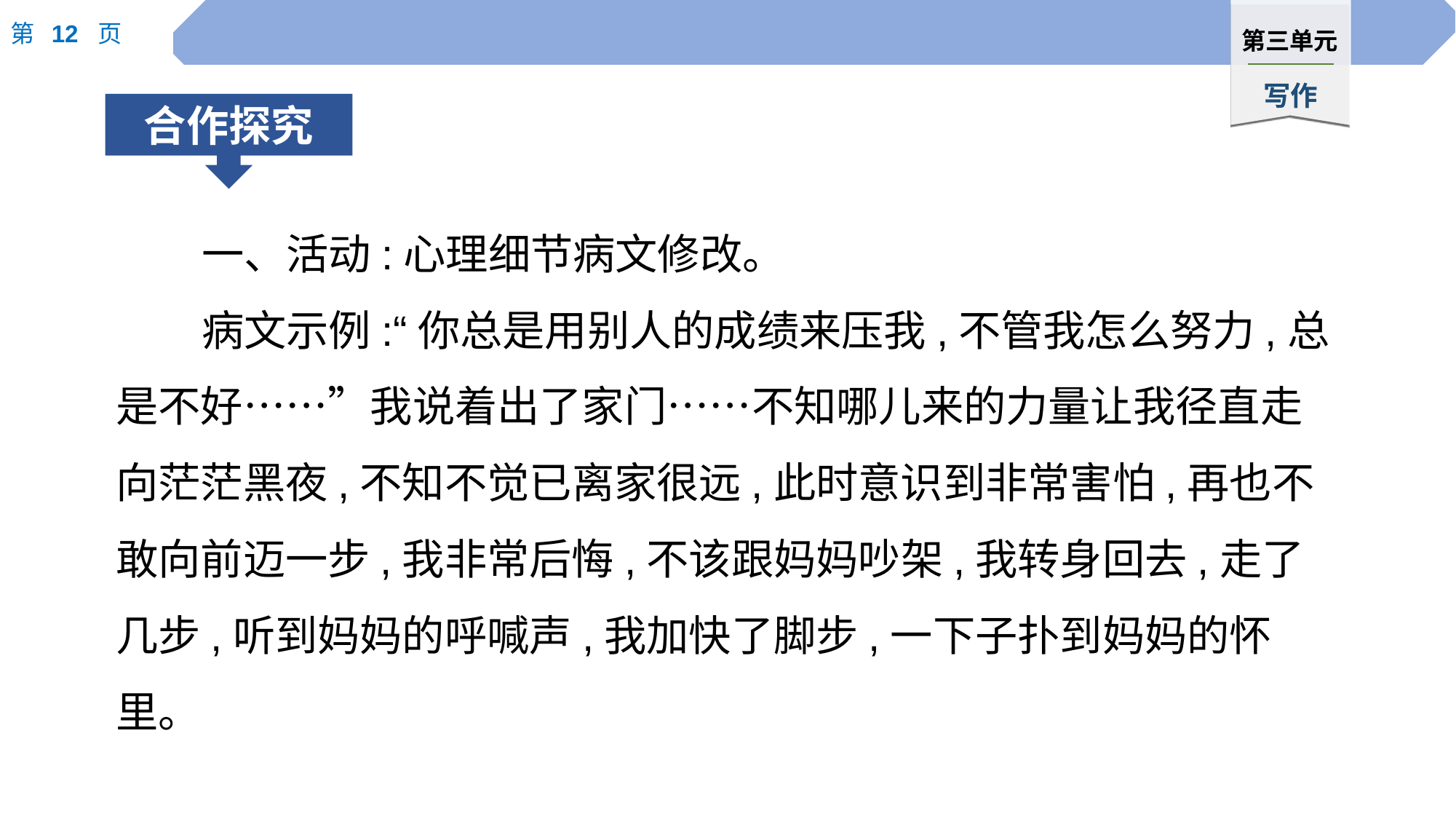

一、活动:心理细节病文修改。
病文示例:“你总是用别人的成绩来压我,不管我怎么努力,总是不好……”我说着出了家门……不知哪儿来的力量让我径直走向茫茫黑夜,不知不觉已离家很远,此时意识到非常害怕,再也不敢向前迈一步,我非常后悔,不该跟妈妈吵架,我转身回去,走了几步,听到妈妈的呼喊声,我加快了脚步,一下子扑到妈妈的怀里。